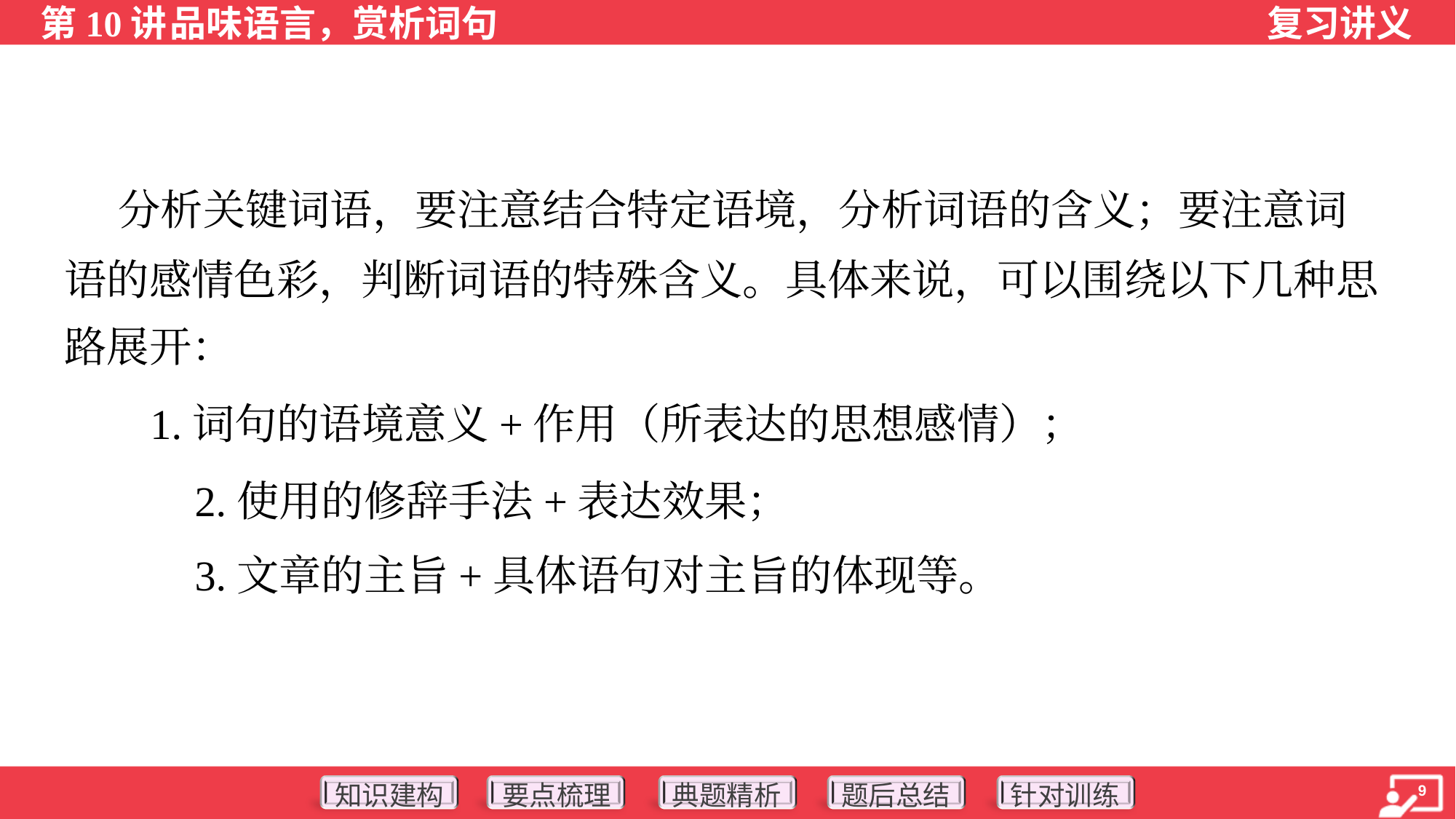

分析关键词语，要注意结合特定语境，分析词语的含义；要注意词
语的感情色彩，判断词语的特殊含义。具体来说，可以围绕以下几种思
路展开：
1.词句的语境意义+作用（所表达的思想感情）；
    2.使用的修辞手法+表达效果；
    3.文章的主旨+具体语句对主旨的体现等。